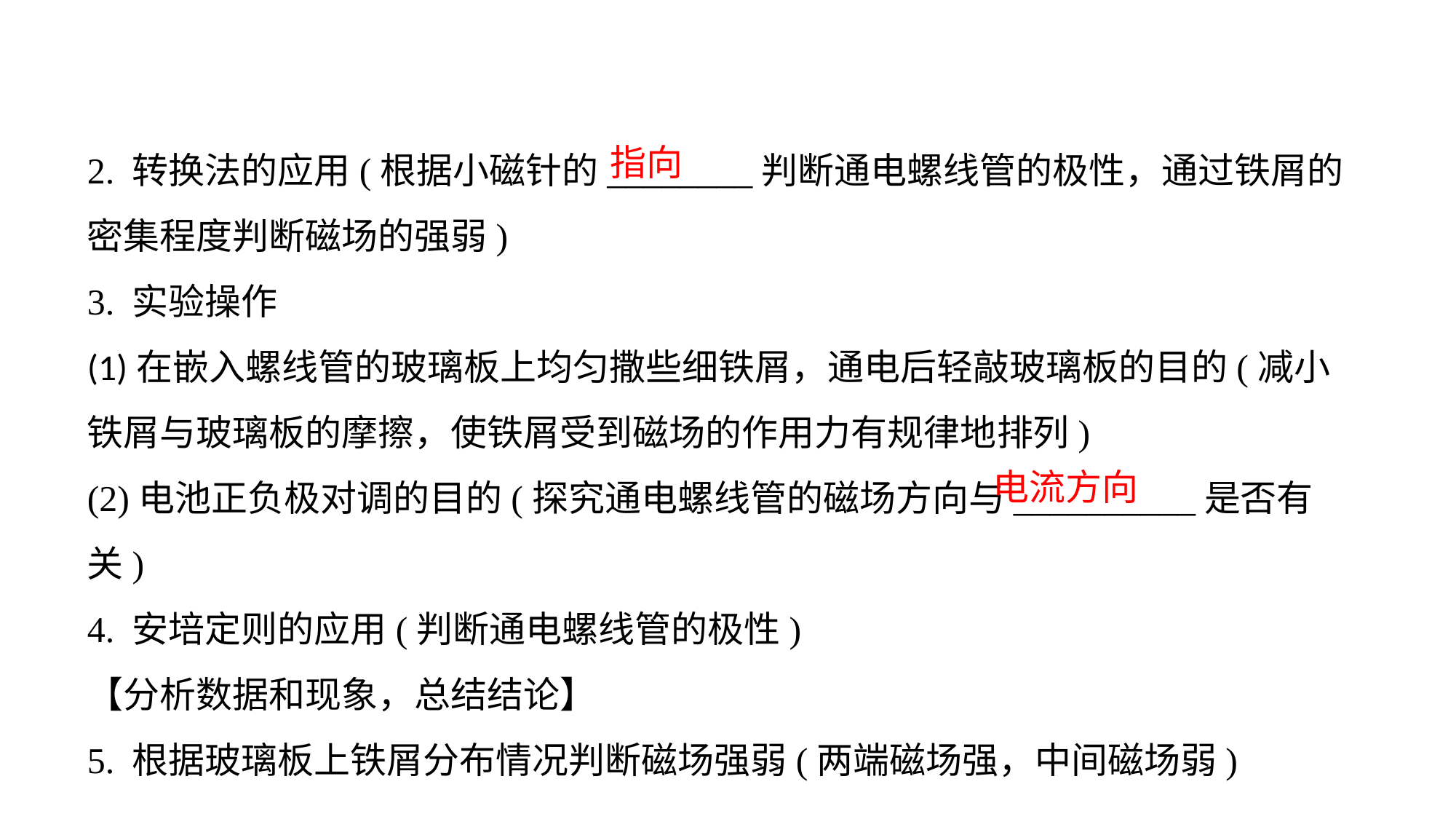

2. 转换法的应用(根据小磁针的________判断通电螺线管的极性，通过铁屑的密集程度判断磁场的强弱)
3. 实验操作(1)在嵌入螺线管的玻璃板上均匀撒些细铁屑，通电后轻敲玻璃板的目的(减小铁屑与玻璃板的摩擦，使铁屑受到磁场的作用力有规律地排列)(2)电池正负极对调的目的(探究通电螺线管的磁场方向与__________是否有关)4. 安培定则的应用(判断通电螺线管的极性)【分析数据和现象，总结结论】5. 根据玻璃板上铁屑分布情况判断磁场强弱(两端磁场强，中间磁场弱)
指向
电流方向